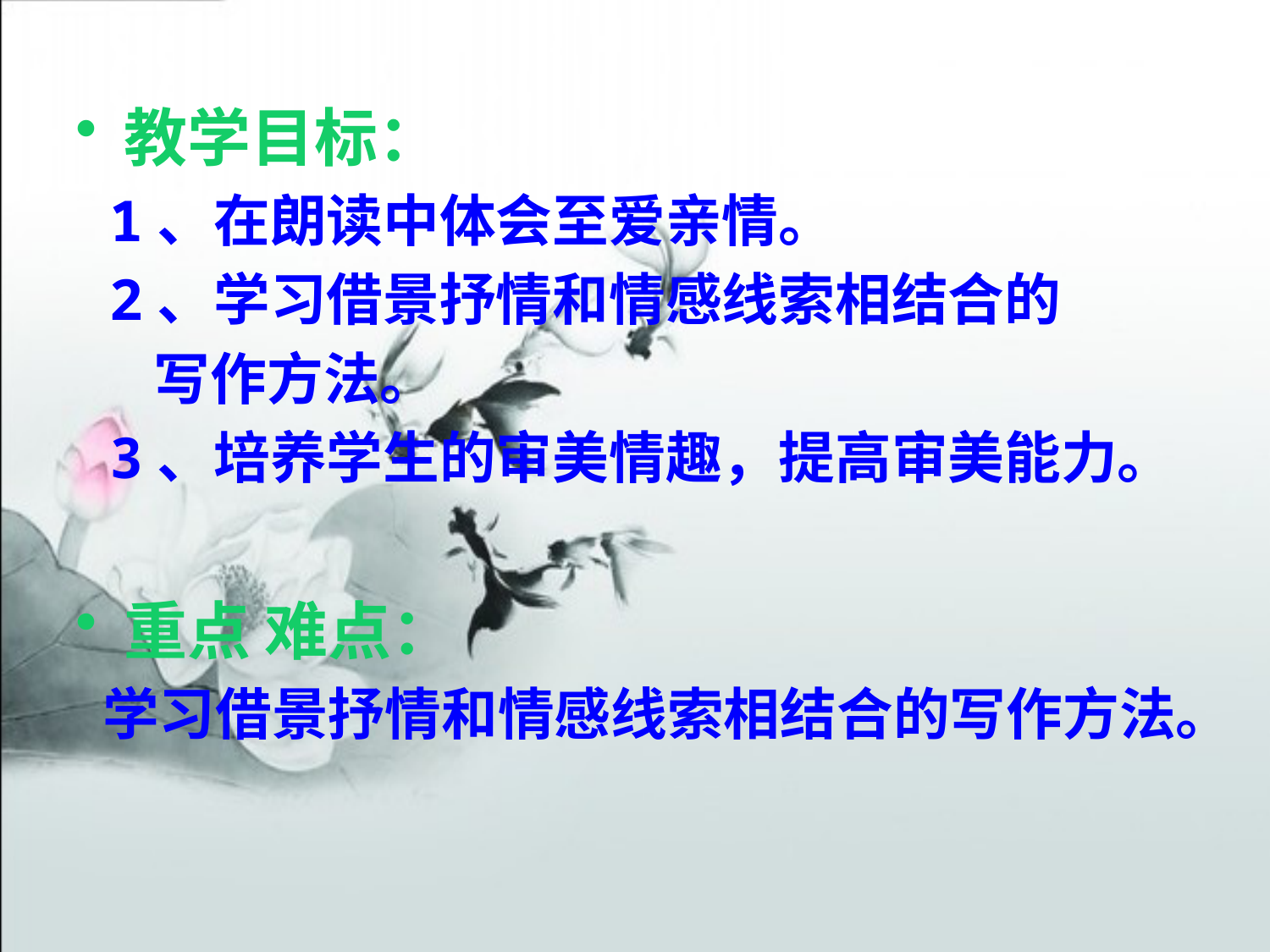

教学目标：
 1、在朗读中体会至爱亲情。
 2、学习借景抒情和情感线索相结合的
     写作方法。
 3、培养学生的审美情趣，提高审美能力。

重点 难点：
 学习借景抒情和情感线索相结合的写作方法。